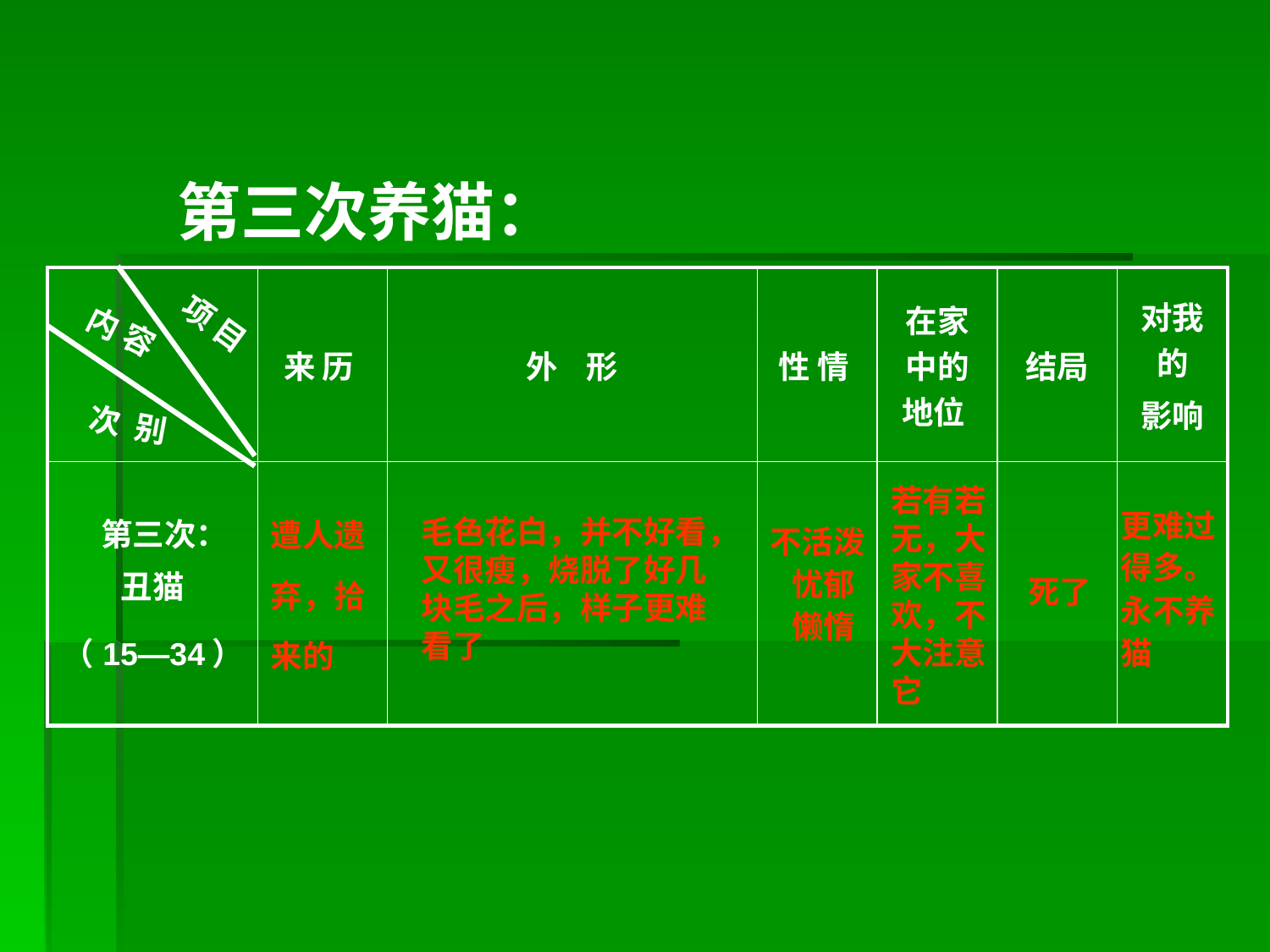

第三次养猫：

|  | 来 历 | 外 形 | 性 情 | 在家中的地位 | 结局 | 对我的 影响 |
| --- | --- | --- | --- | --- | --- | --- |
| 第三次： 丑猫 （15—34） |  |  |  |  |  |  |
项 目
内 容

次  别
若有若
无，大
家不喜
欢，不
大注意
它
遭人遗
弃，拾
来的
更难过
得多。
永不养
猫

毛色花白，并不好看，
又很瘦，烧脱了好几
块毛之后，样子更难
看了

不活泼
  忧郁
  懒惰

死了